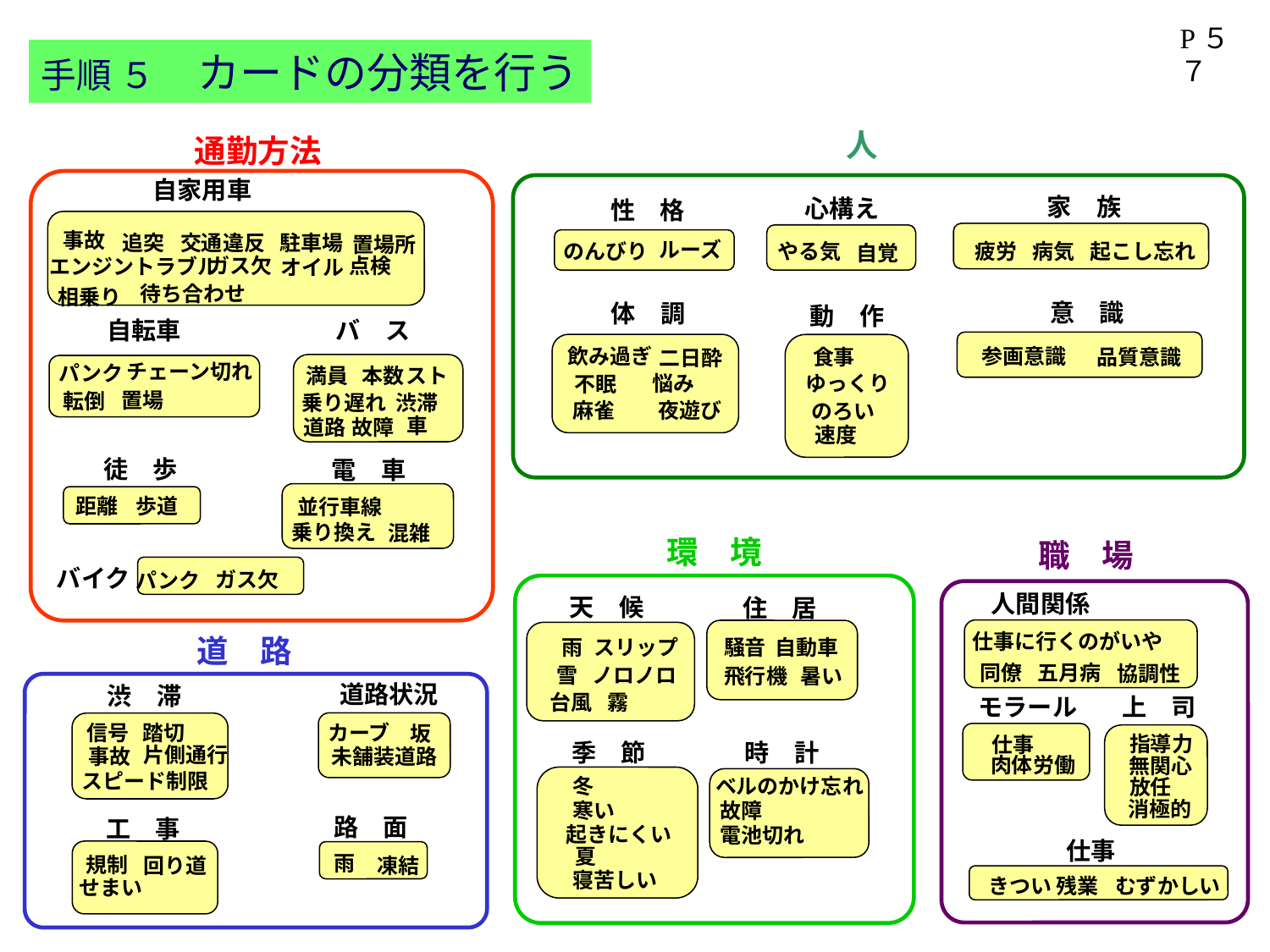

P５７
手順 ５　カードの分類を行う
人

通勤方法

自家用車
事故
追突
交通違反
駐車場
置場所

ガス欠
点検
エンジントラブル
オイル
待ち合わせ
相乗り
自転車
バ　ス
チェーン切れ
パンク
本数
満員
スト

置場
転倒
乗り遅れ
渋滞
車
道路
故障
徒　歩
電　車
距離
歩道
並行車線

乗り換え
混雑
ガス欠
パンク
バイク

家　族
心構え
性　格
ルーズ
のんびり
やる気
病気
起こし忘れ
疲労
自覚

意　識
体　調
動　作
飲み過ぎ
参画意識
食事
品質意識
二日酔

ゆっくり
悩み
不眠
麻雀
夜遊び
のろい
速度
環　境

職　場

人間関係
仕事に行くのがいや

同僚
五月病
協調性
モラール
上　司
指導力
仕事

肉体労働
無関心
放任
消極的
仕事
きつい
残業
むずかしい

天　候
住　居
雨
スリップ
騒音
自動車

雪
ノロノロ
飛行機
暑い
霧
台風
季　節
時　計
冬
ベルのかけ忘れ

寒い
故障
起きにくい
電池切れ
夏
寝苦しい
道　路

道路状況
渋　滞
信号
カーブ
踏切
坂

片側通行
未舗装道路
事故
スピード制限
路　面
工　事
雨
規制
回り道
凍結

せまい